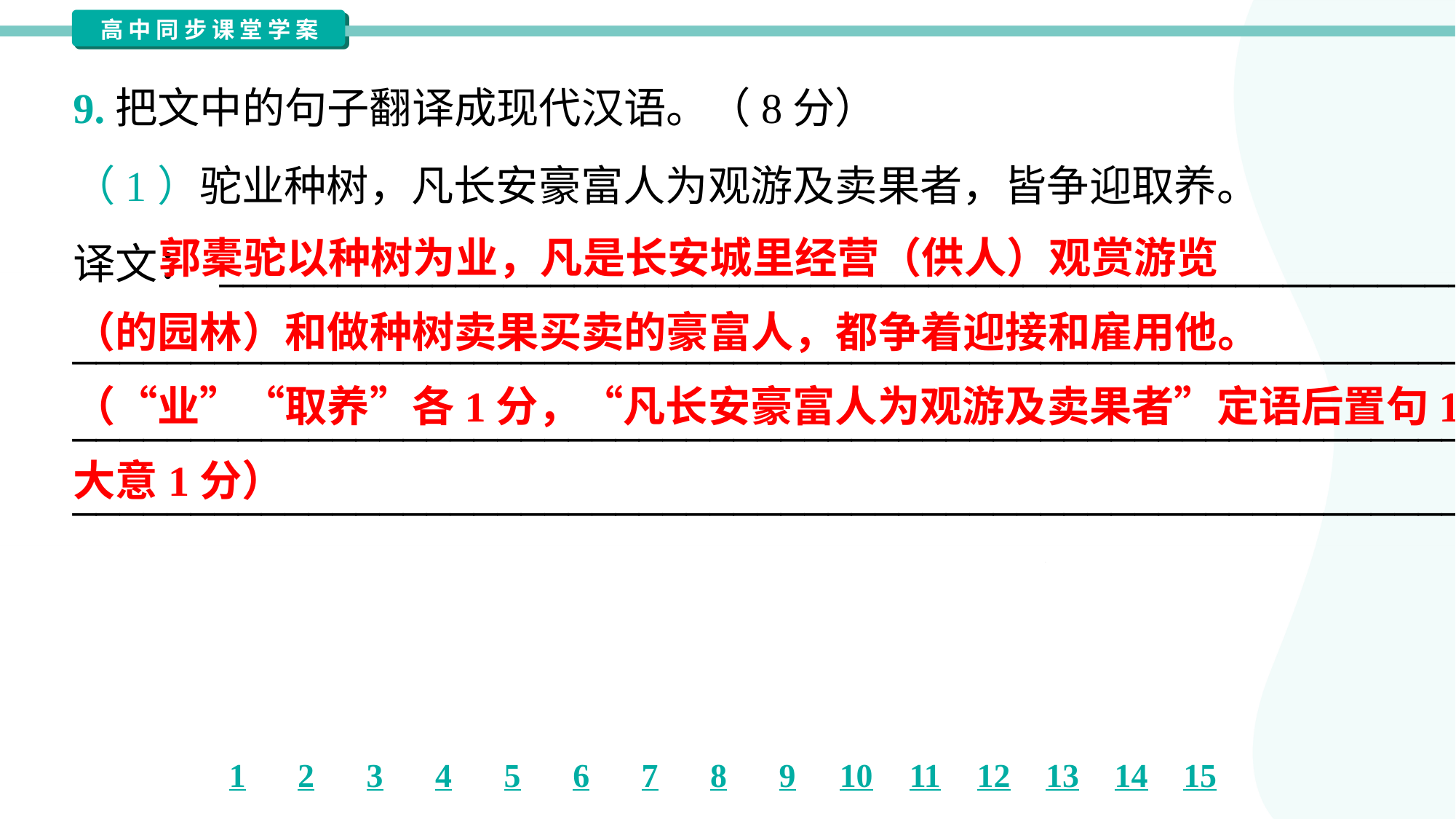

9.把文中的句子翻译成现代汉语。（8分）
（1）驼业种树，凡长安豪富人为观游及卖果者，皆争迎取养。
译文： ______________________________________________________
_____________________________________________________________
_____________________________________________________________
_____________________________________________________________
        郭橐驼以种树为业，凡是长安城里经营（供人）观赏游览
（的园林）和做种树卖果买卖的豪富人，都争着迎接和雇用他。
（“业”“取养”各1分，“凡长安豪富人为观游及卖果者”定语后置句1分，
大意1分）